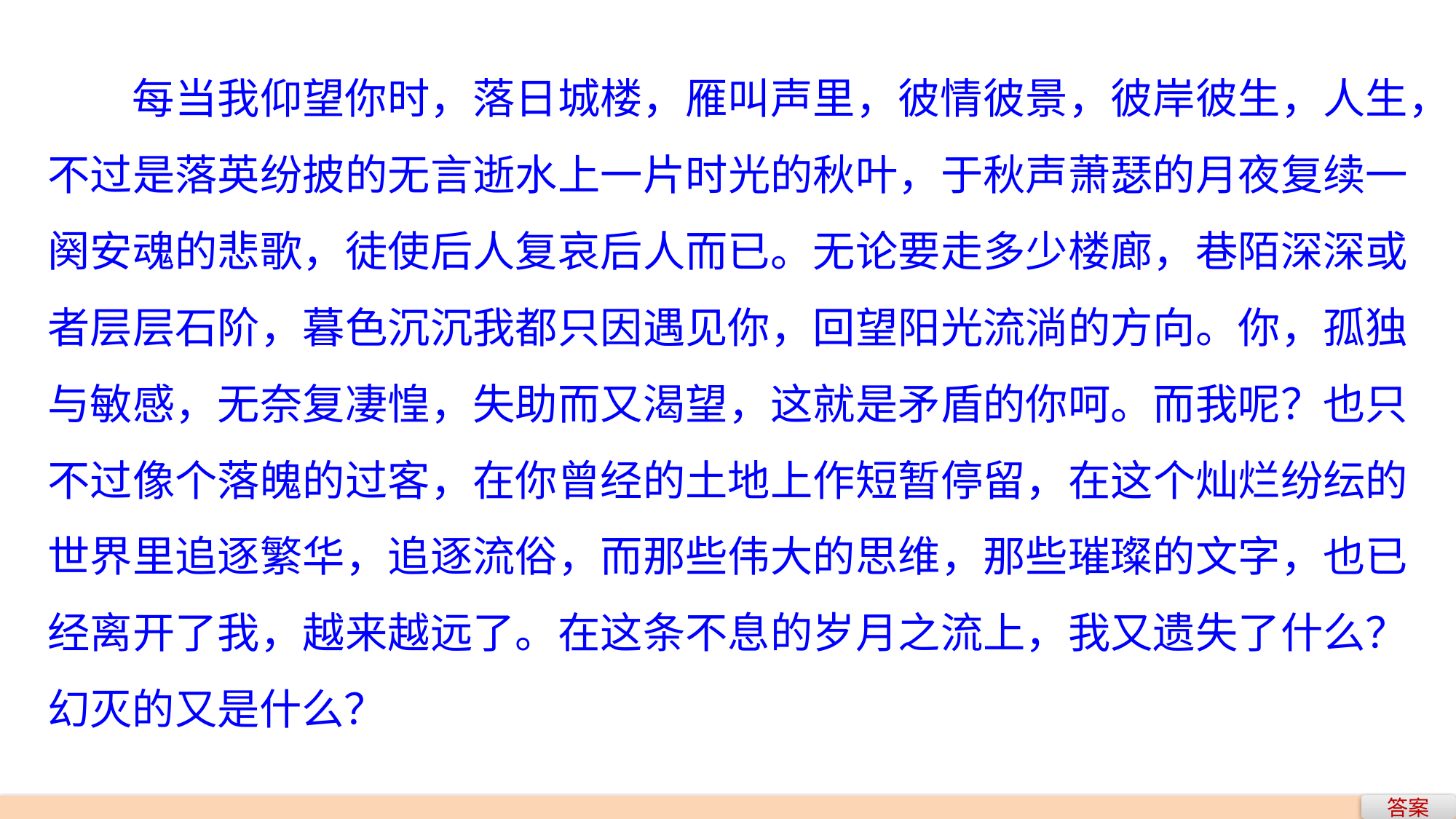

每当我仰望你时，落日城楼，雁叫声里，彼情彼景，彼岸彼生，人生，不过是落英纷披的无言逝水上一片时光的秋叶，于秋声萧瑟的月夜复续一阕安魂的悲歌，徒使后人复哀后人而已。无论要走多少楼廊，巷陌深深或者层层石阶，暮色沉沉我都只因遇见你，回望阳光流淌的方向。你，孤独与敏感，无奈复凄惶，失助而又渴望，这就是矛盾的你呵。而我呢？也只不过像个落魄的过客，在你曾经的土地上作短暂停留，在这个灿烂纷纭的世界里追逐繁华，追逐流俗，而那些伟大的思维，那些璀璨的文字，也已经离开了我，越来越远了。在这条不息的岁月之流上，我又遗失了什么？幻灭的又是什么？
答案